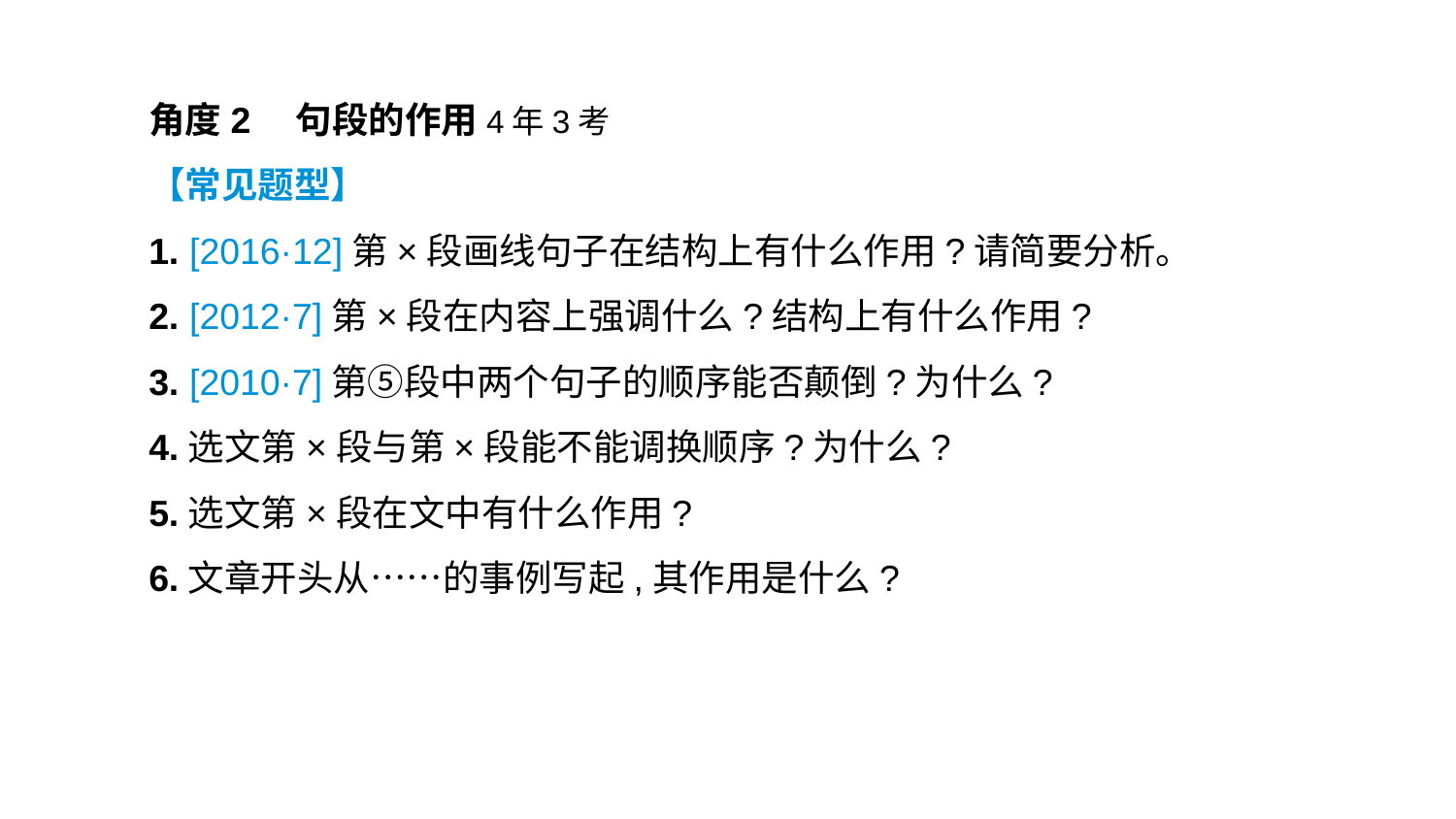

角度2　句段的作用4年3考
【常见题型】
1. [2016·12]第×段画线句子在结构上有什么作用?请简要分析。
2. [2012·7]第×段在内容上强调什么?结构上有什么作用?
3. [2010·7]第⑤段中两个句子的顺序能否颠倒?为什么?
4.选文第×段与第×段能不能调换顺序?为什么?
5.选文第×段在文中有什么作用?
6.文章开头从……的事例写起,其作用是什么?